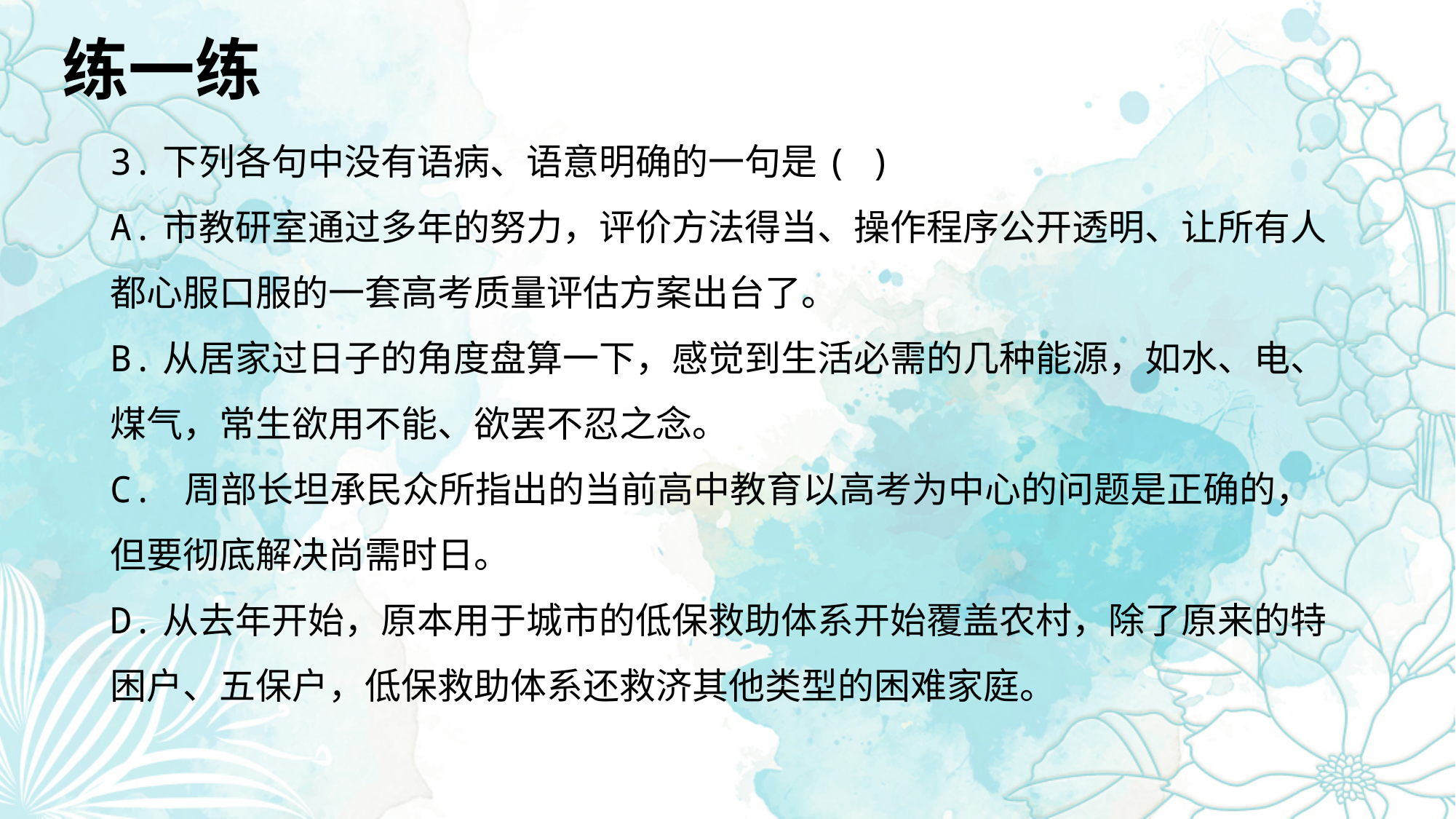

练一练
3.下列各句中没有语病、语意明确的一句是( )
A.市教研室通过多年的努力，评价方法得当、操作程序公开透明、让所有人都心服口服的一套高考质量评估方案出台了。
B.从居家过日子的角度盘算一下，感觉到生活必需的几种能源，如水、电、煤气，常生欲用不能、欲罢不忍之念。
C. 周部长坦承民众所指出的当前高中教育以高考为中心的问题是正确的，但要彻底解决尚需时日。
D.从去年开始，原本用于城市的低保救助体系开始覆盖农村，除了原来的特困户、五保户，低保救助体系还救济其他类型的困难家庭。